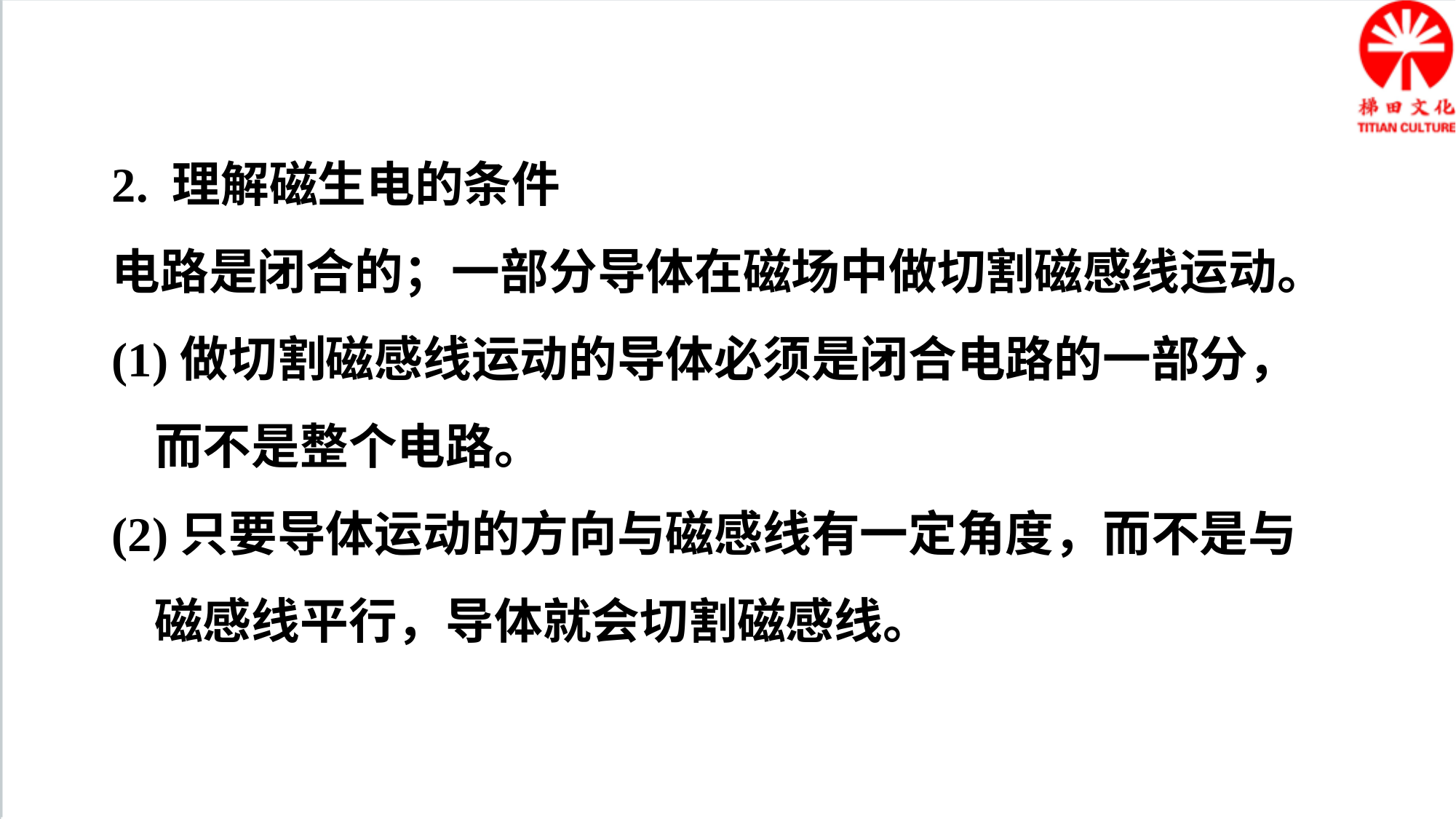

2. 理解磁生电的条件
电路是闭合的；一部分导体在磁场中做切割磁感线运动。
(1)做切割磁感线运动的导体必须是闭合电路的一部分，而不是整个电路。
(2)只要导体运动的方向与磁感线有一定角度，而不是与磁感线平行，导体就会切割磁感线。